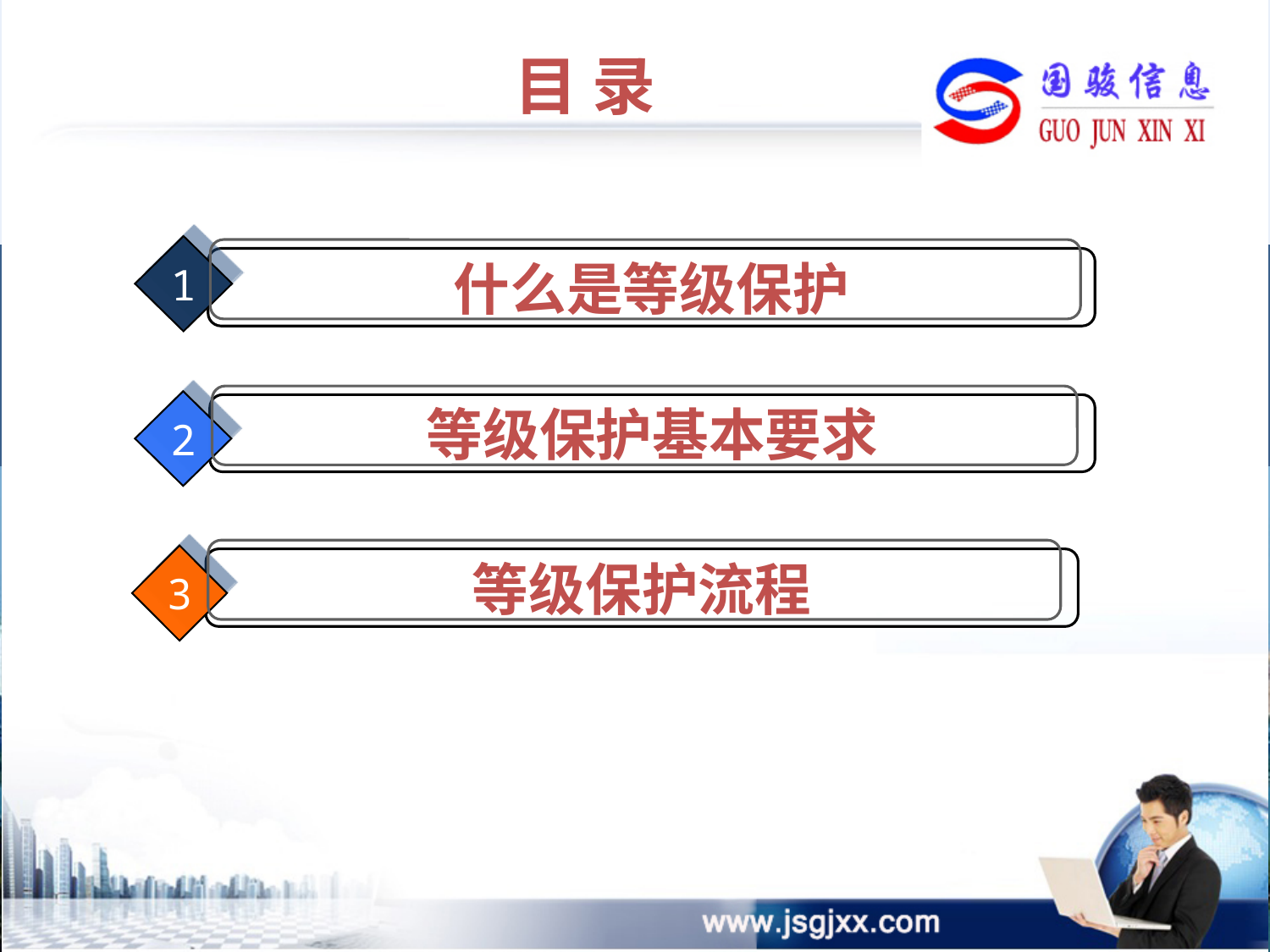

目 录
1

什么是等级保护

2
等级保护基本要求

3
等级保护流程